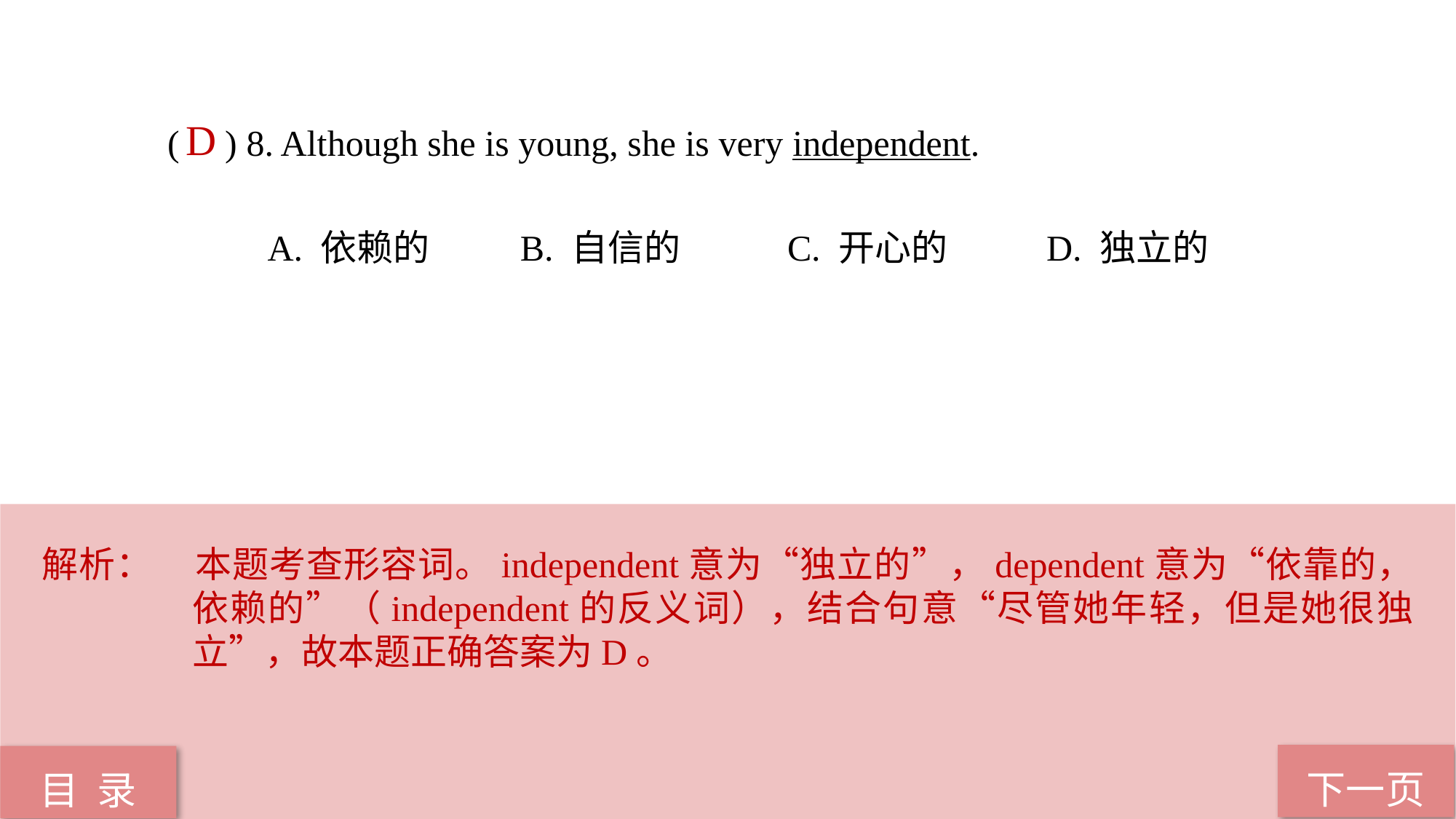

(     ) 8. Although she is young, she is very independent.

           A. 依赖的          B. 自信的            C. 开心的           D. 独立的
D
解析：	本题考查形容词。independent意为“独立的”，dependent意为“依靠的，依赖的”（independent的反义词），结合句意“尽管她年轻，但是她很独立”，故本题正确答案为D。